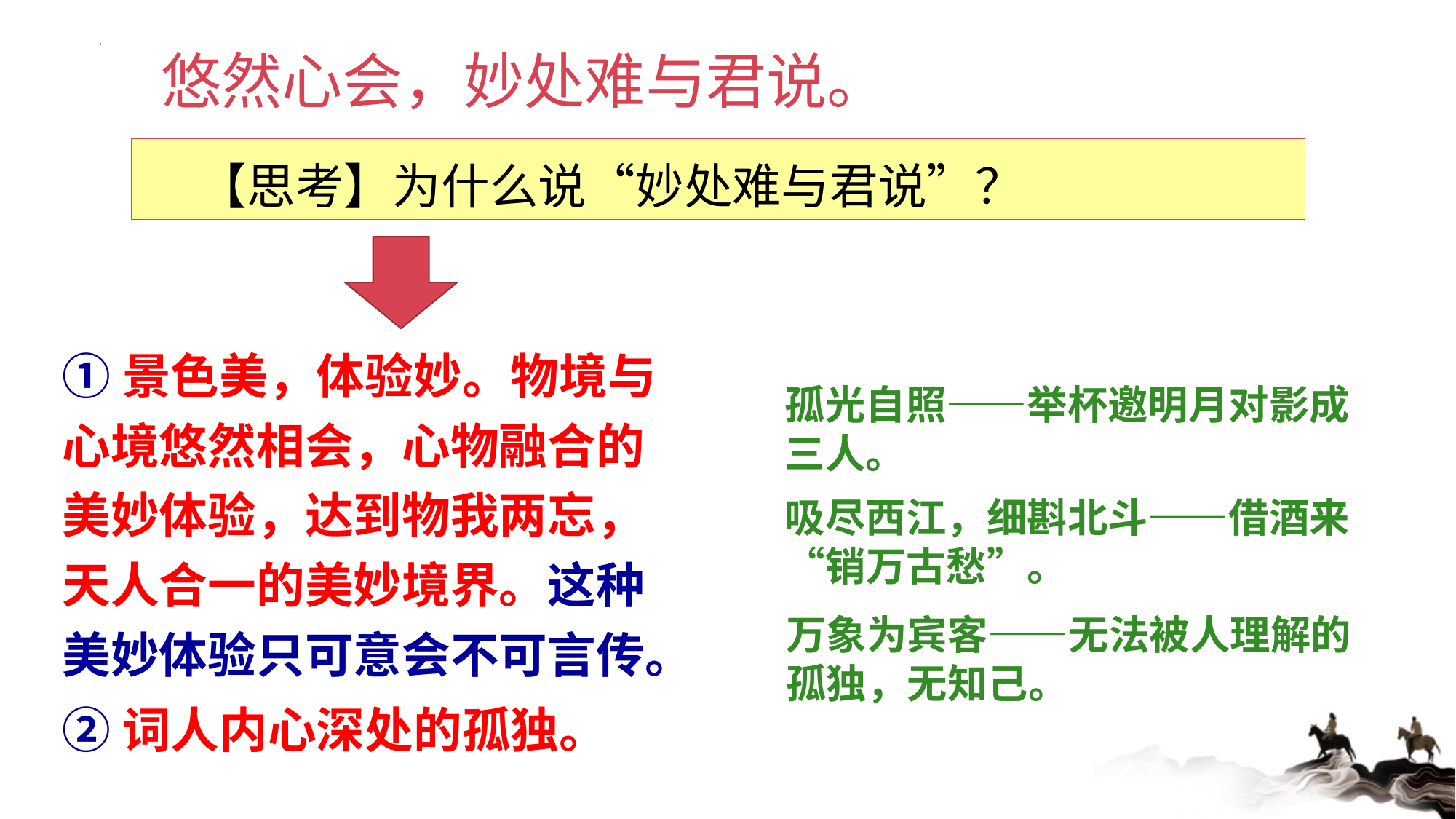

悠然心会，妙处难与君说。
    【思考】为什么说“妙处难与君说”？

①景色美，体验妙。物境与心境悠然相会，心物融合的美妙体验，达到物我两忘，天人合一的美妙境界。这种美妙体验只可意会不可言传。
②词人内心深处的孤独。
孤光自照——举杯邀明月对影成三人。
吸尽西江，细斟北斗——借酒来“销万古愁”。
万象为宾客——无法被人理解的孤独，无知己。